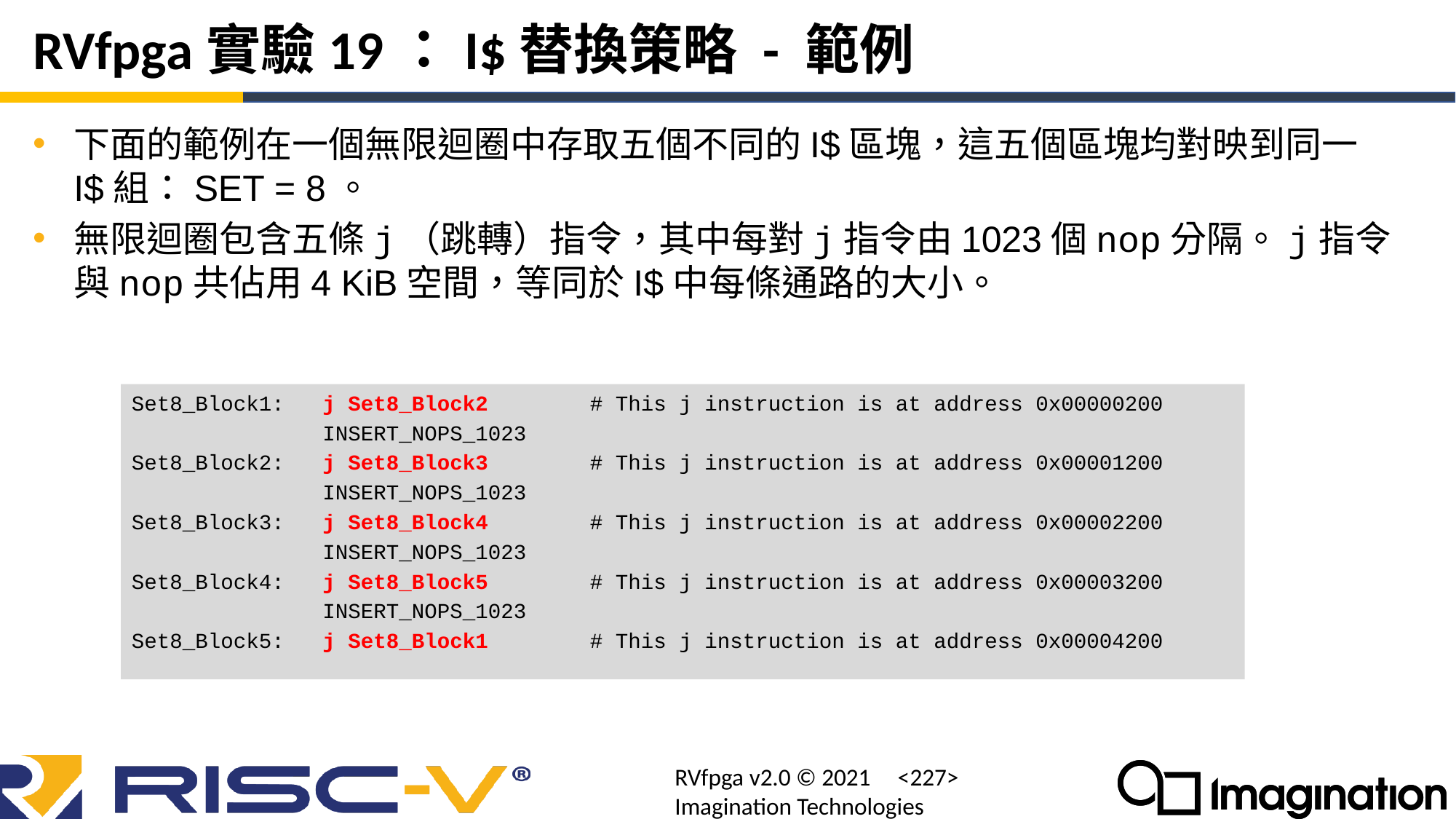

# RVfpga實驗19：I$替換策略 - 範例
下面的範例在一個無限迴圈中存取五個不同的I$區塊，這五個區塊均對映到同一I$組：SET = 8。
無限迴圈包含五條j（跳轉）指令，其中每對j指令由1023個nop分隔。j指令與nop共佔用4 KiB空間，等同於I$中每條通路的大小。
Set8_Block1:   j Set8_Block2        # This j instruction is at address 0x00000200
               INSERT_NOPS_1023
Set8_Block2:   j Set8_Block3        # This j instruction is at address 0x00001200
               INSERT_NOPS_1023
Set8_Block3:   j Set8_Block4        # This j instruction is at address 0x00002200
               INSERT_NOPS_1023
Set8_Block4:   j Set8_Block5        # This j instruction is at address 0x00003200
               INSERT_NOPS_1023
Set8_Block5:   j Set8_Block1        # This j instruction is at address 0x00004200